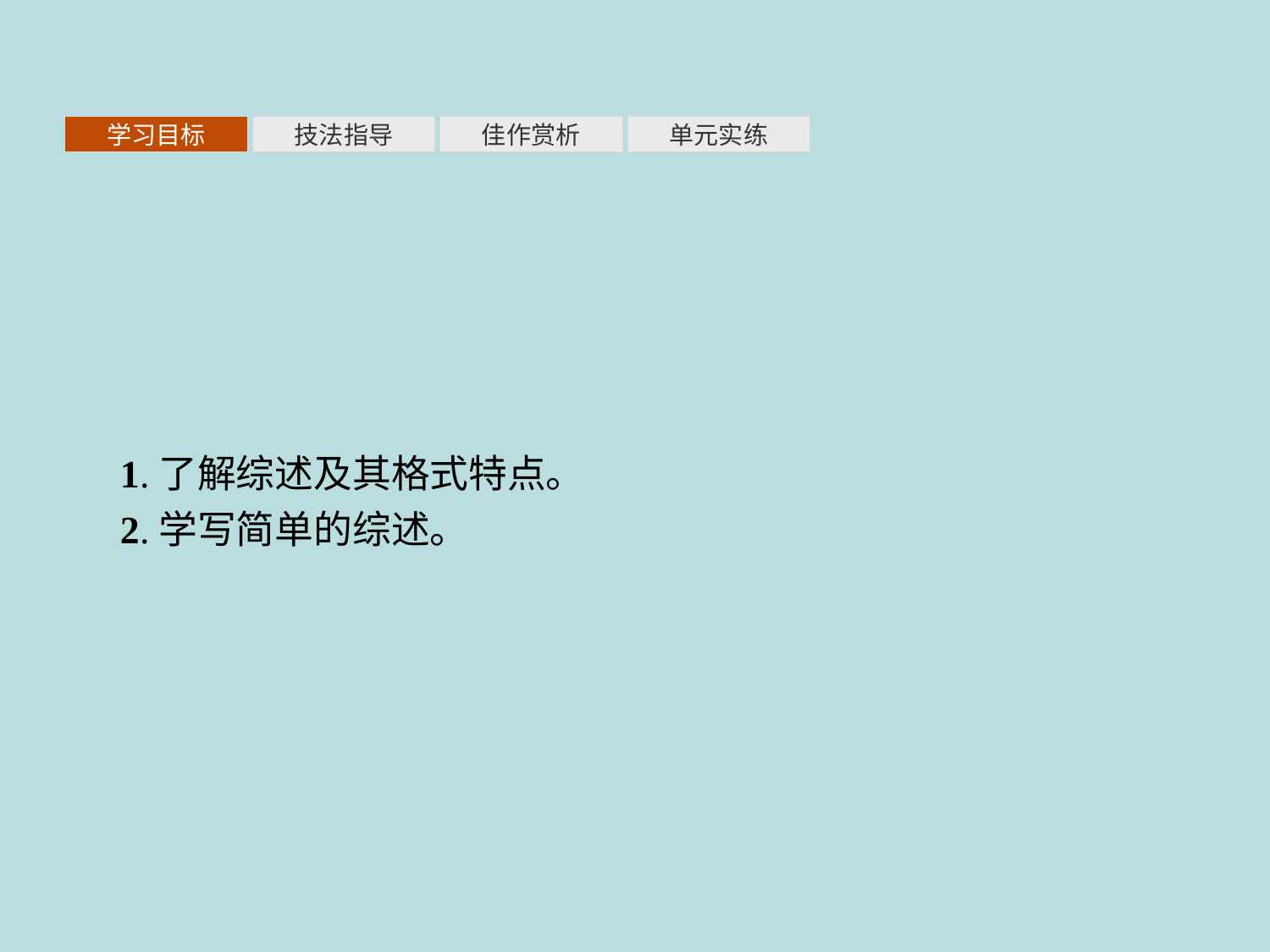

单元实练
学习目标
技法指导
佳作赏析
1.了解综述及其格式特点。
2.学写简单的综述。